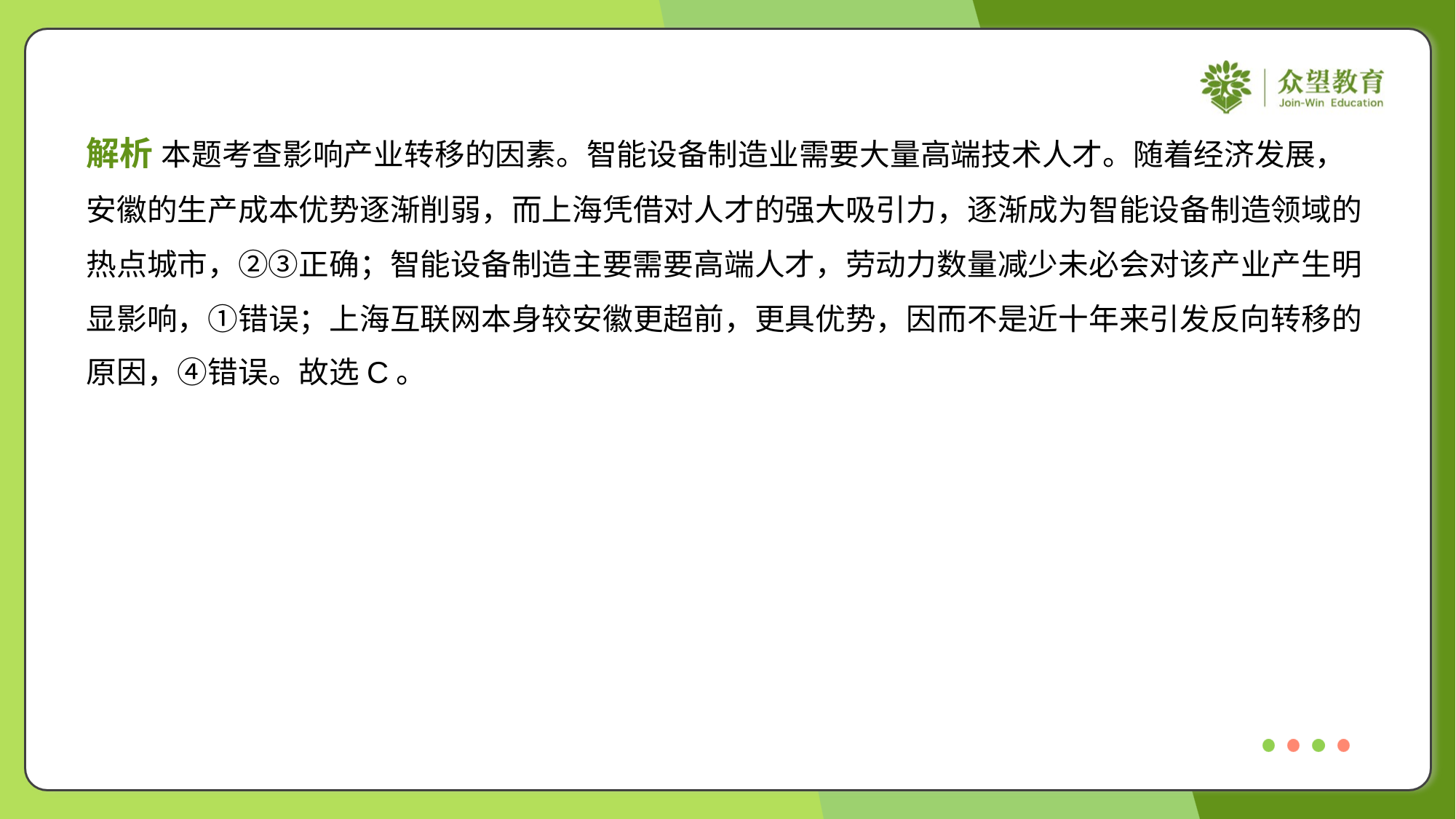

解析 本题考查影响产业转移的因素。智能设备制造业需要大量高端技术人才。随着经济发展，
安徽的生产成本优势逐渐削弱，而上海凭借对人才的强大吸引力，逐渐成为智能设备制造领域的
热点城市，②③正确；智能设备制造主要需要高端人才，劳动力数量减少未必会对该产业产生明
显影响，①错误；上海互联网本身较安徽更超前，更具优势，因而不是近十年来引发反向转移的
原因，④错误。故选C。